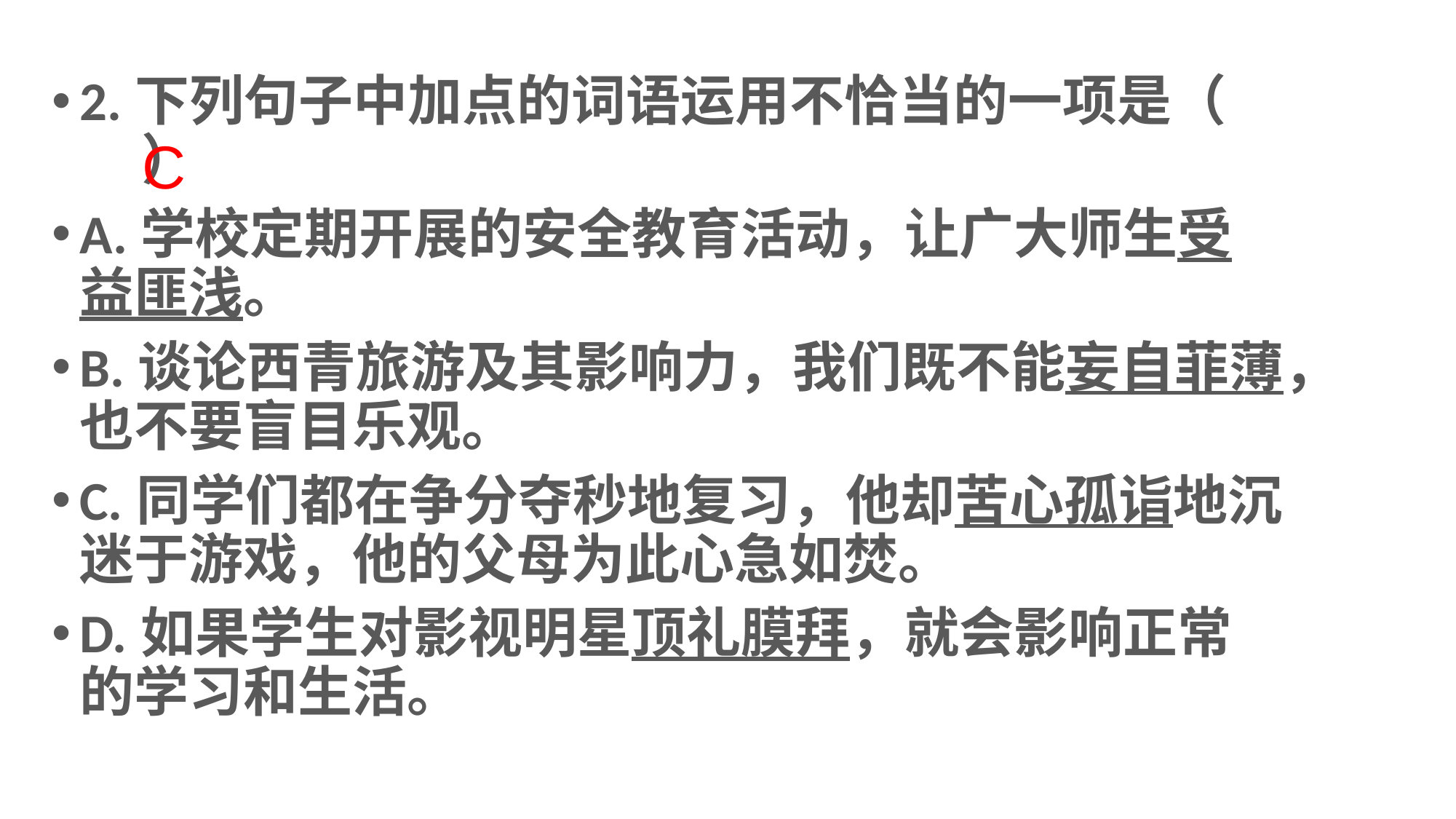

C
2.下列句子中加点的词语运用不恰当的一项是（          ）
A.学校定期开展的安全教育活动，让广大师生受益匪浅。
B.谈论西青旅游及其影响力，我们既不能妄自菲薄，也不要盲目乐观。
C.同学们都在争分夺秒地复习，他却苦心孤诣地沉迷于游戏，他的父母为此心急如焚。
D.如果学生对影视明星顶礼膜拜，就会影响正常的学习和生活。